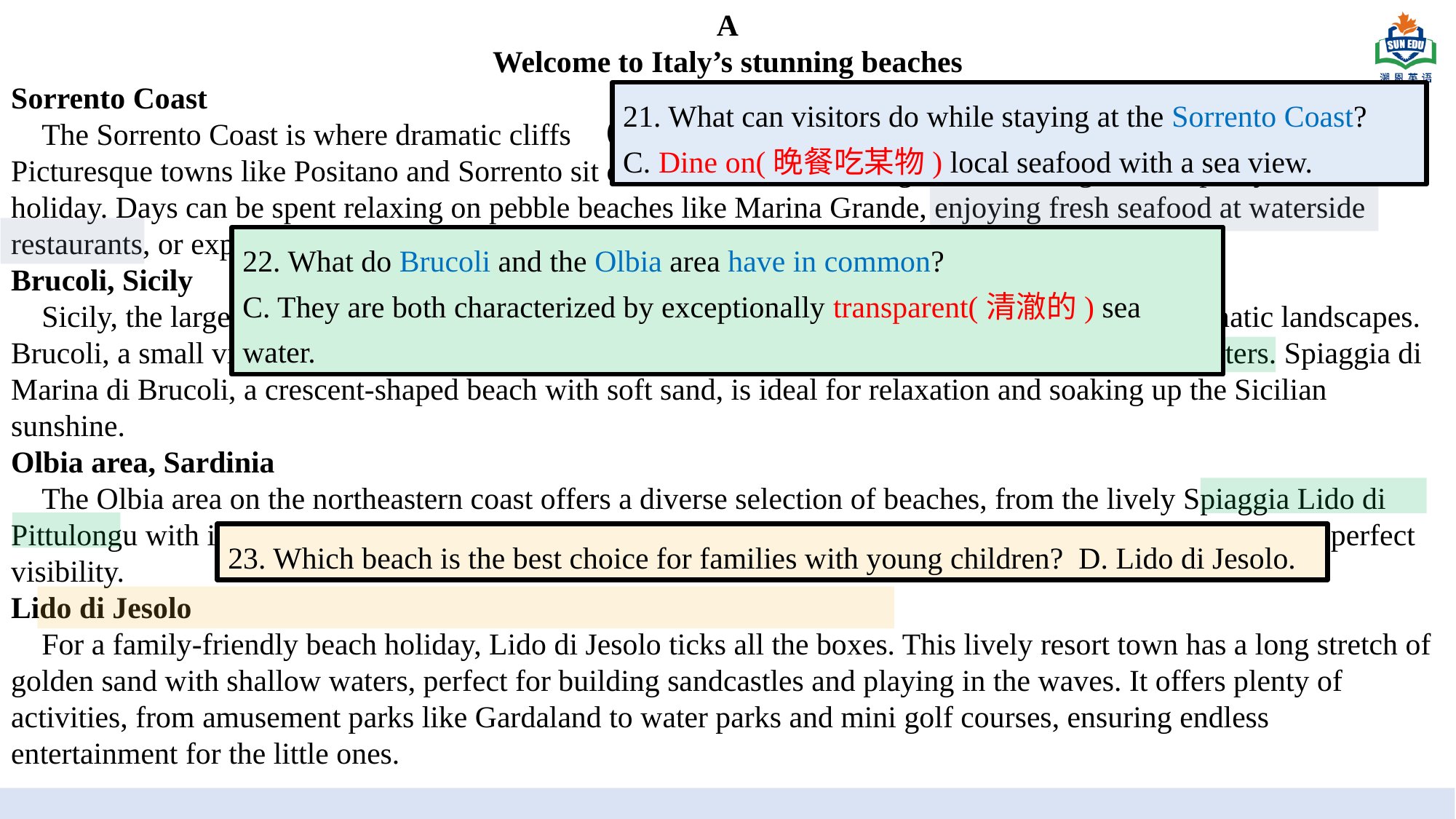

A
Welcome to Italy’s stunning beaches
Sorrento Coast
    The Sorrento Coast is where dramatic cliffs （悬崖） meet the clear blue waters of the Tyrrhenian Sea. Picturesque towns like Positano and Sorrento sit on the cliffsides, offering a breathtaking backdrop to your beach holiday. Days can be spent relaxing on pebble beaches like Marina Grande, enjoying fresh seafood at waterside restaurants, or exploring hidden coves （小海湾） accessible only by boat.
Brucoli, Sicily
    Sicily, the largest island in the Mediterranean, has a diverse coastline with hidden coves and dramatic landscapes. Brucoli, a small village on the eastern coast, offers peace with its quiet beaches and crystal-clear waters. Spiaggia di Marina di Brucoli, a crescent-shaped beach with soft sand, is ideal for relaxation and soaking up the Sicilian sunshine.
Olbia area, Sardinia
    The Olbia area on the northeastern coast offers a diverse selection of beaches, from the lively Spiaggia Lido di Pittulongu with its water sports facilities to the quiet Cala Brandinchi, with its fine white sand and waters of perfect visibility.
Lido di Jesolo
    For a family-friendly beach holiday, Lido di Jesolo ticks all the boxes. This lively resort town has a long stretch of golden sand with shallow waters, perfect for building sandcastles and playing in the waves. It offers plenty of activities, from amusement parks like Gardaland to water parks and mini golf courses, ensuring endless entertainment for the little ones.
21. What can visitors do while staying at the Sorrento Coast?
C. Dine on(晚餐吃某物) local seafood with a sea view.

22. What do Brucoli and the Olbia area have in common?
C. They are both characterized by exceptionally transparent(清澈的) sea water.

TRAVEL

23. Which beach is the best choice for families with young children?  D. Lido di Jesolo.